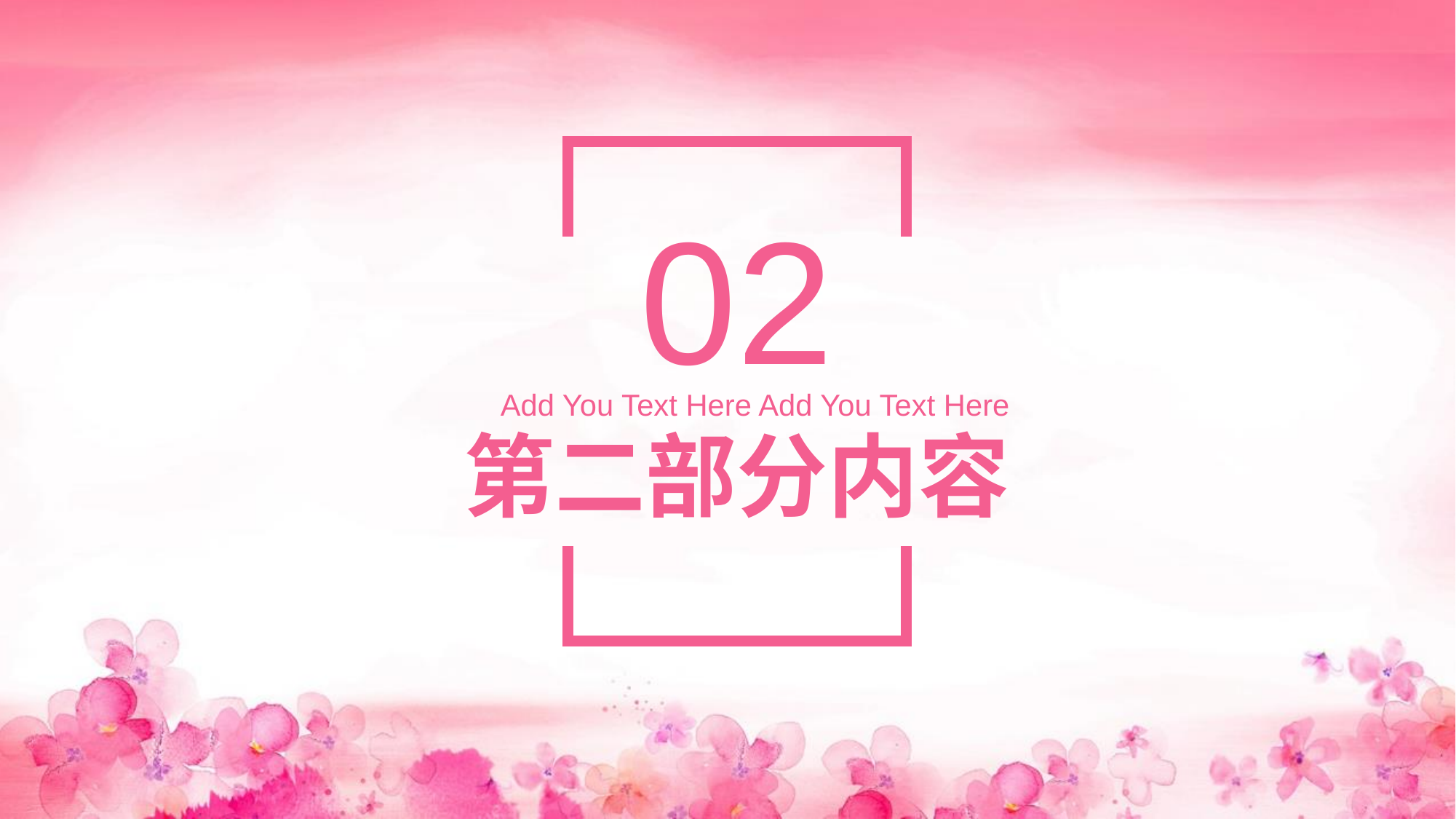

02
Add You Text Here Add You Text Here
第二部分内容